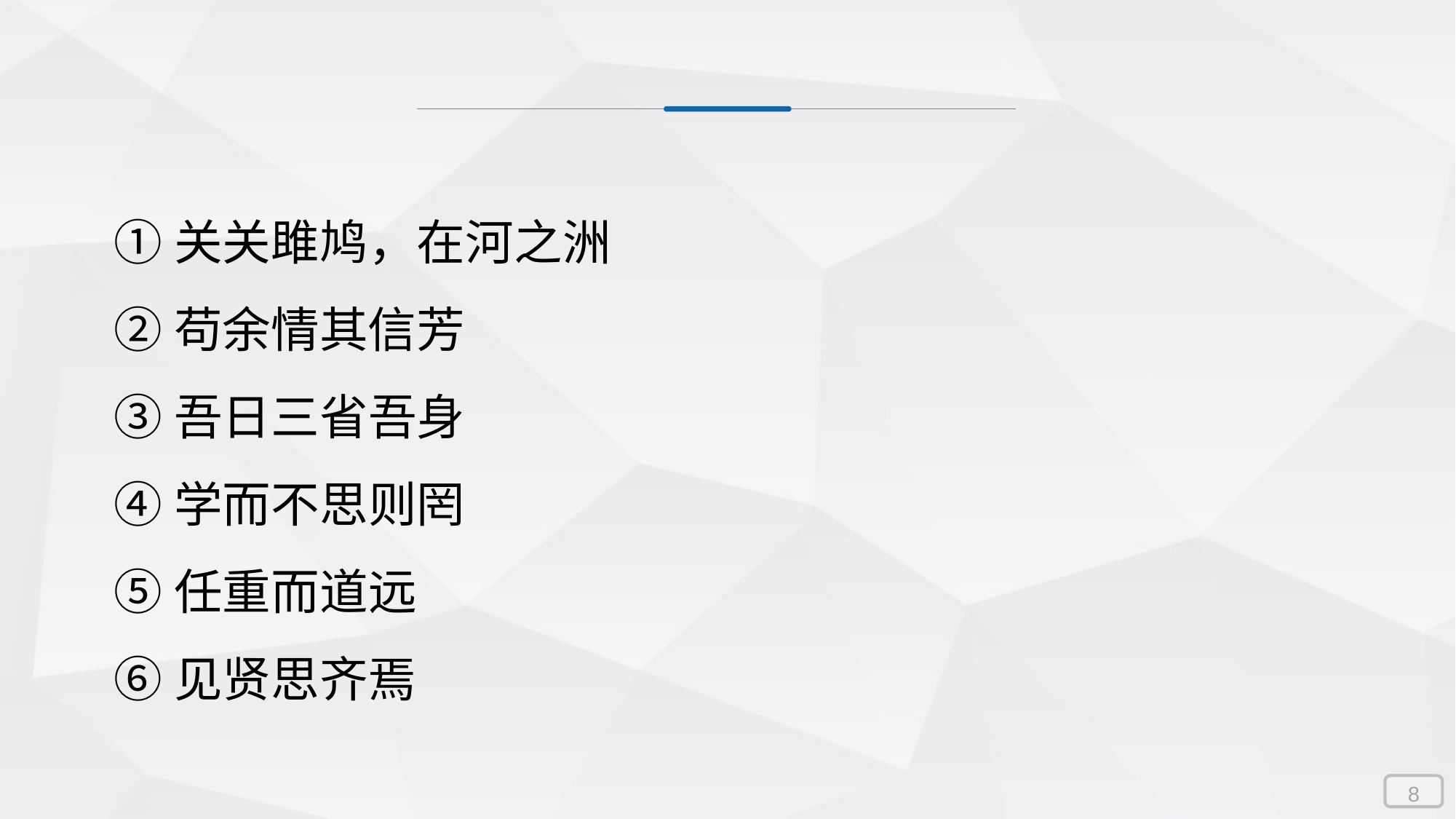

①关关雎鸠，在河之洲
②苟余情其信芳
③吾日三省吾身
④学而不思则罔
⑤任重而道远
⑥见贤思齐焉